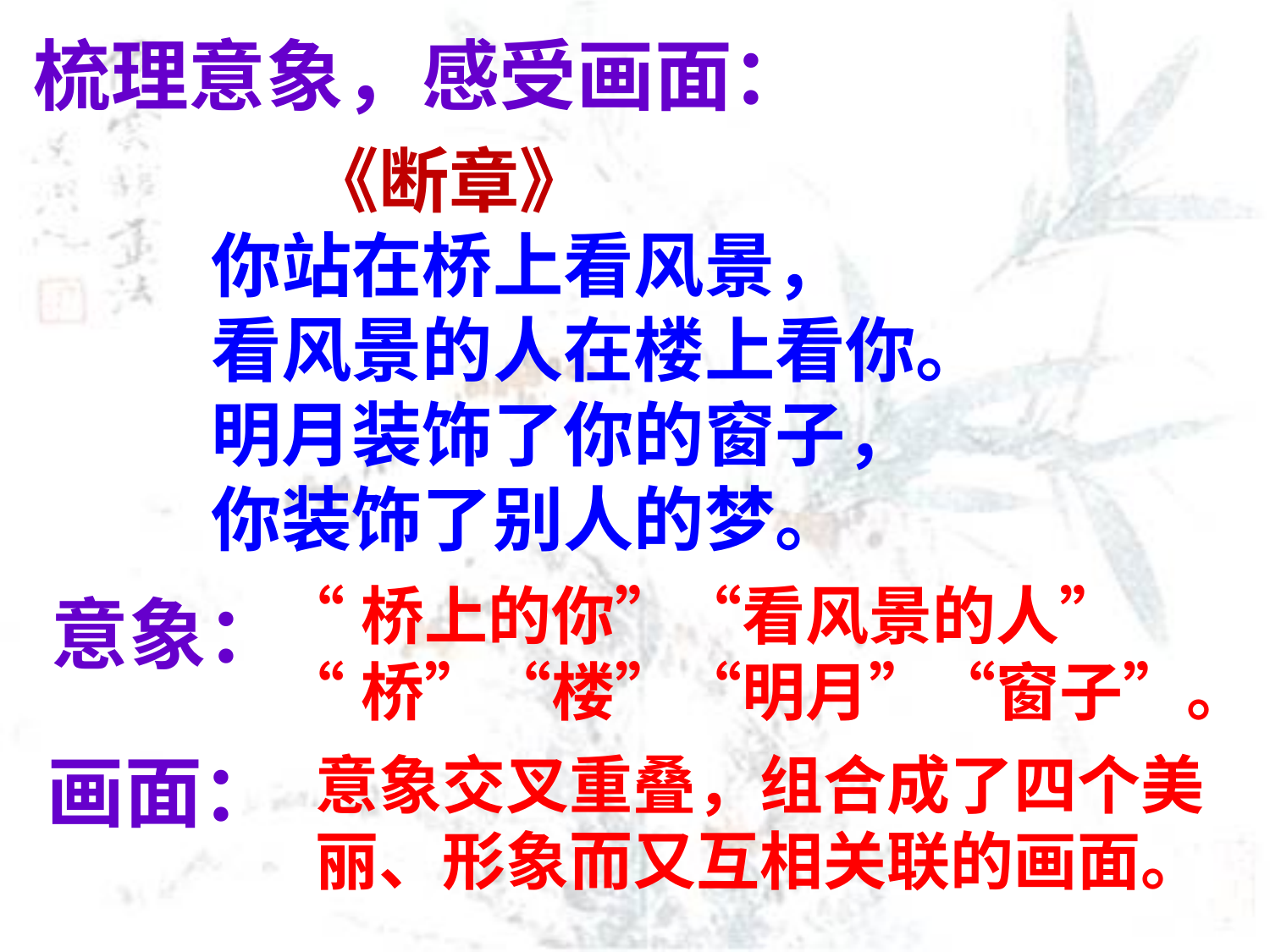

梳理意象，感受画面：
     《断章》
你站在桥上看风景，
看风景的人在楼上看你。
明月装饰了你的窗子，
你装饰了别人的梦。
“桥上的你”“看风景的人”
“桥”“楼”“明月”“窗子”。
意象：
画面：
意象交叉重叠，组合成了四个美丽、形象而又互相关联的画面。